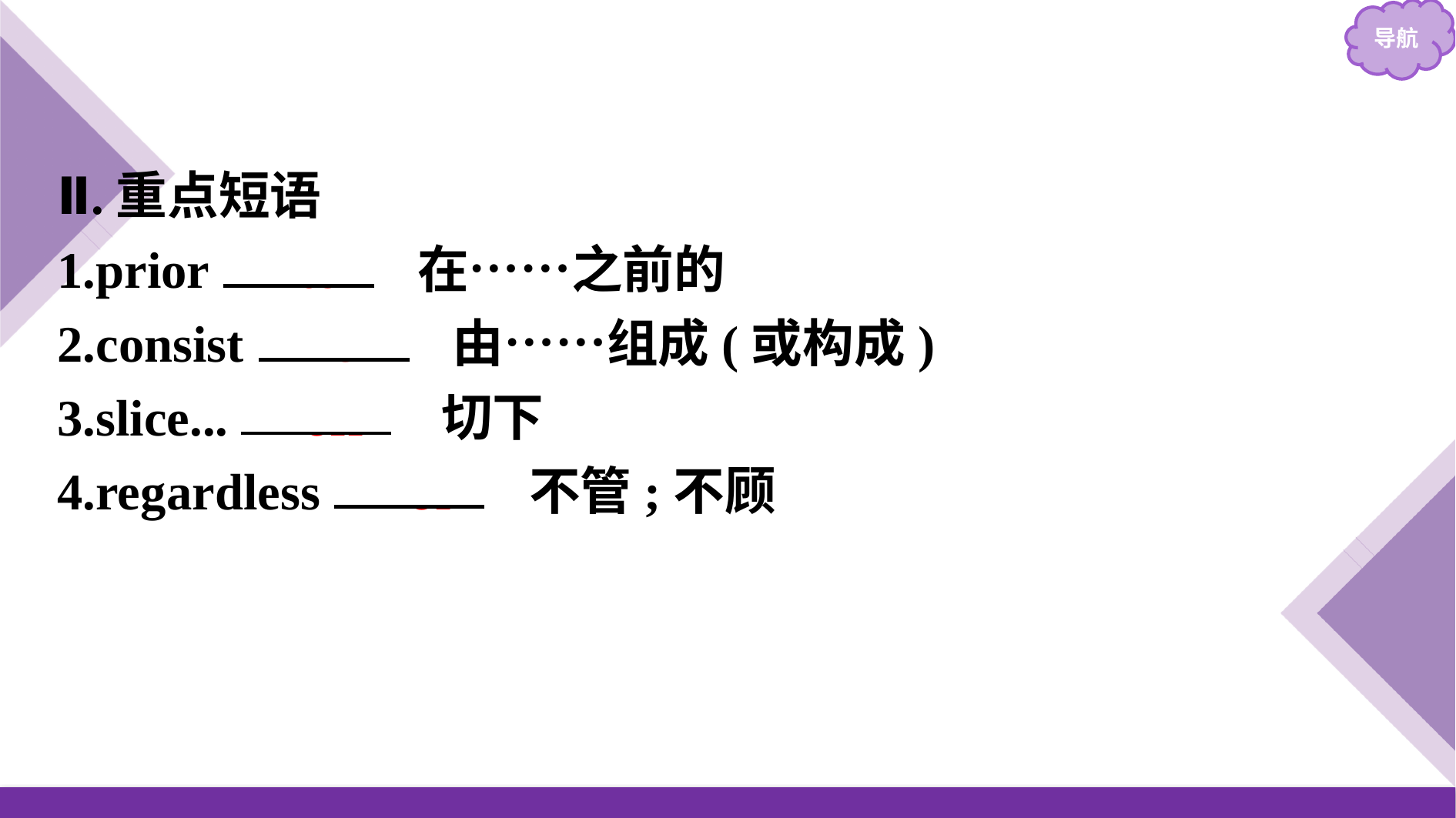

Ⅱ.重点短语
1.prior 　to　 在……之前的
2.consist 　of　 由……组成(或构成)
3.slice...　off　 切下
4.regardless 　of　 不管;不顾